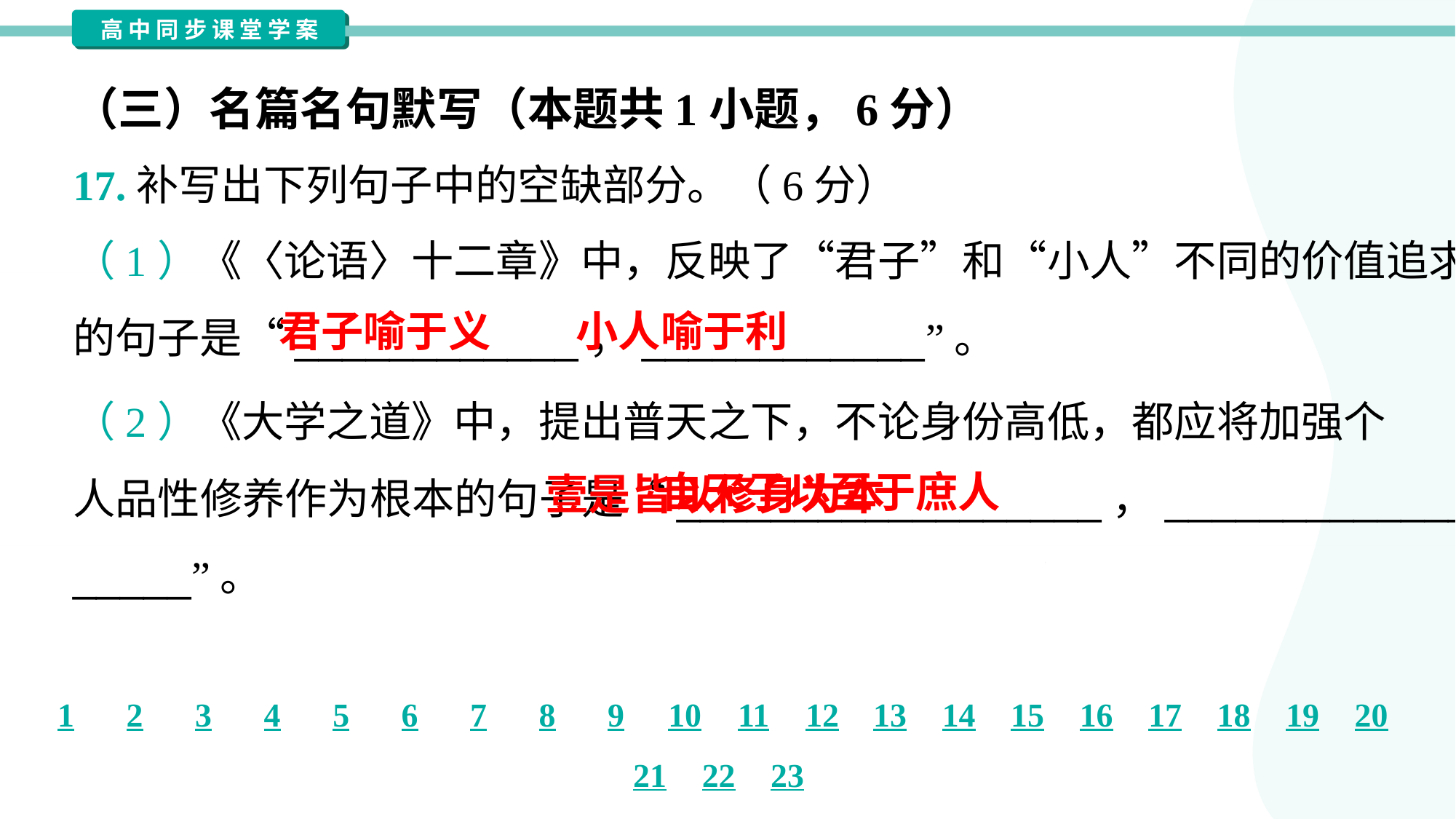

（三）名篇名句默写（本题共1小题，6分）
17.补写出下列句子中的空缺部分。（6分）
（1）《〈论语〉十二章》中，反映了“君子”和“小人”不同的价值追求
的句子是“____________，____________”。
君子喻于义
小人喻于利
（2）《大学之道》中，提出普天之下，不论身份高低，都应将加强个
人品性修养作为根本的句子是“__________________，______________
_____”。
                                                壹是皆以修身为本
自天子以至于庶人